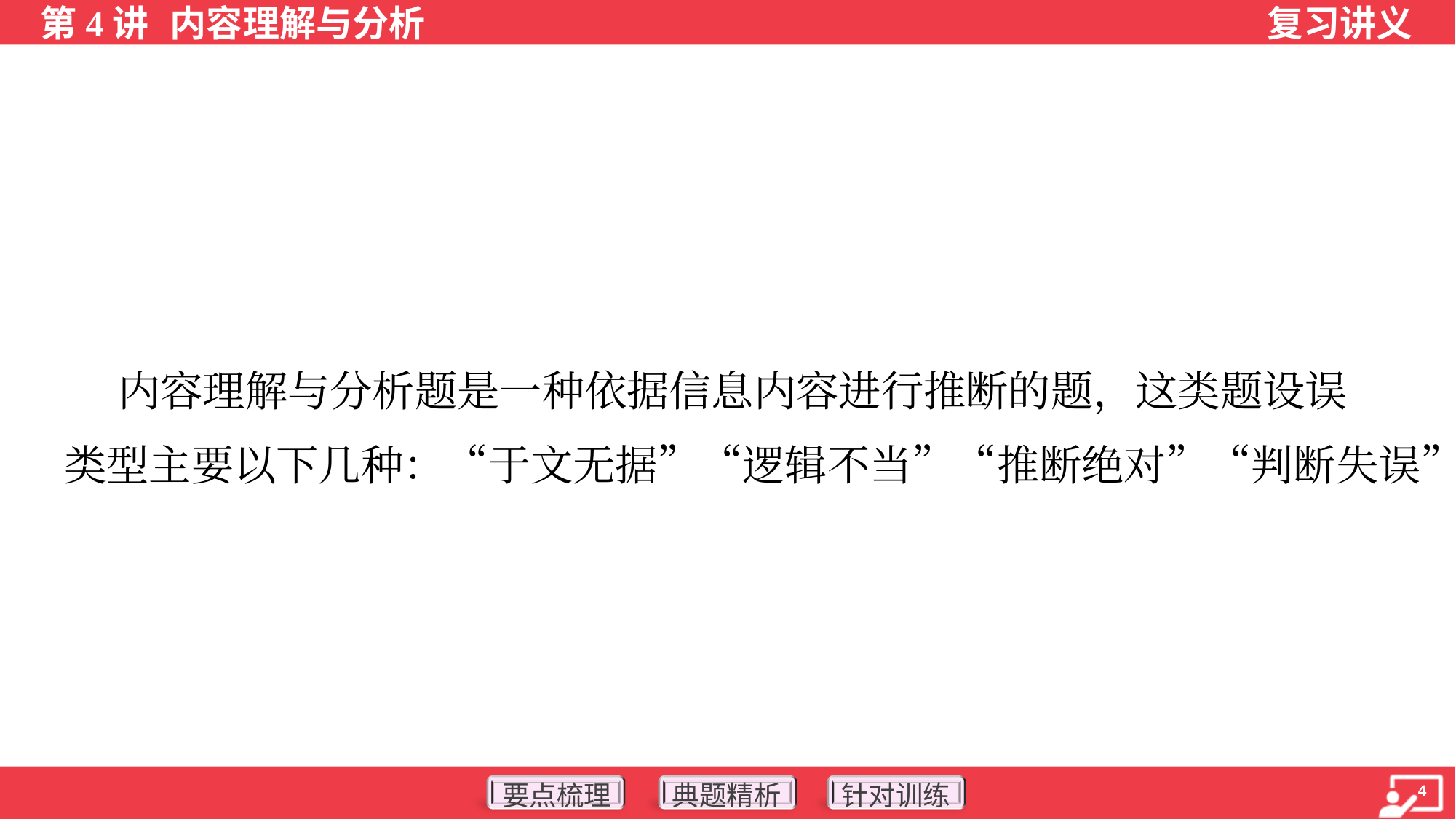

内容理解与分析题是一种依据信息内容进行推断的题，这类题设误
类型主要以下几种：“于文无据”“逻辑不当”“推断绝对”“判断失误”。